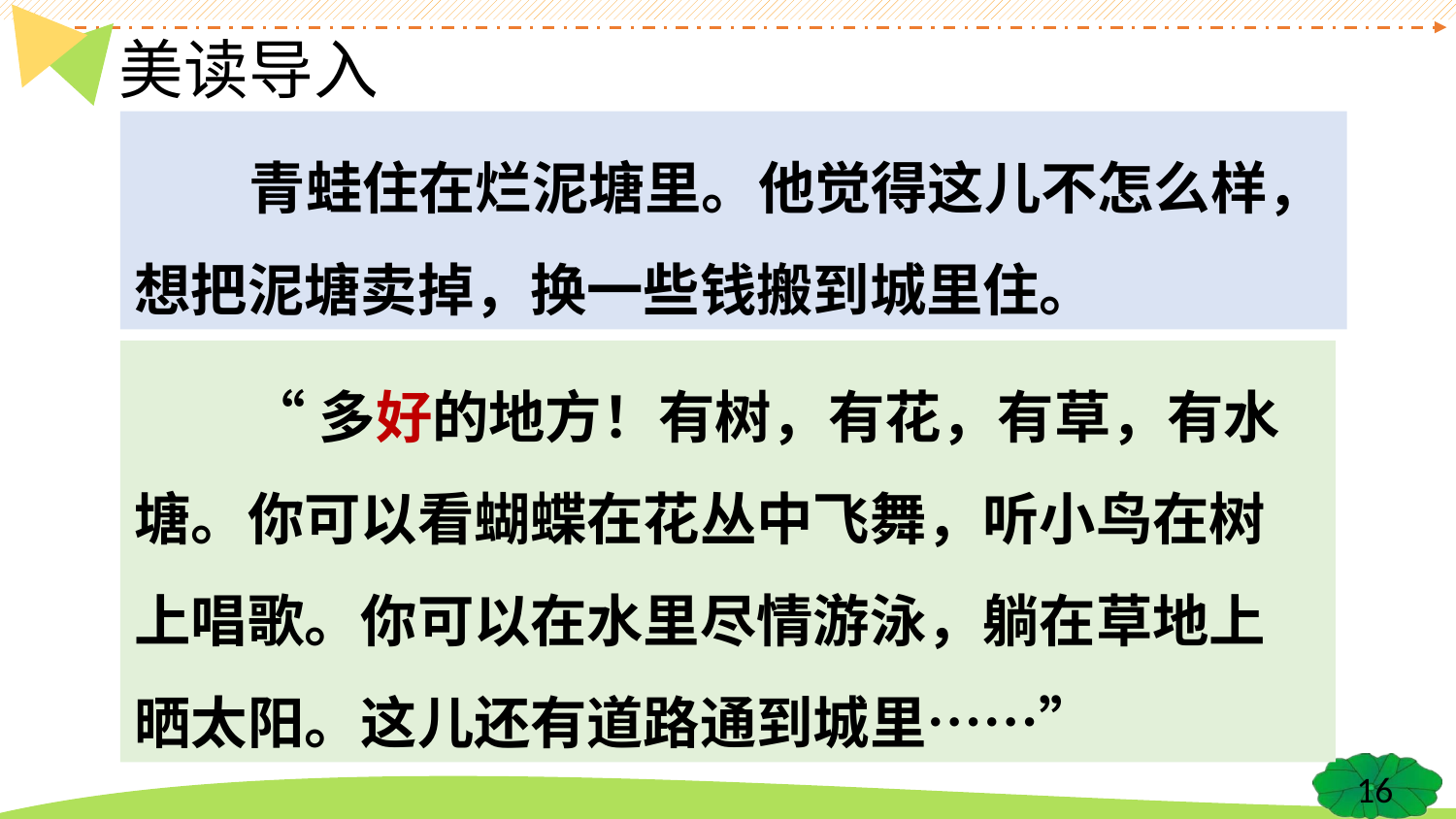

# 美读导入
青蛙住在烂泥塘里。他觉得这儿不怎么样，想把泥塘卖掉，换一些钱搬到城里住。
“多好的地方！有树，有花，有草，有水塘。你可以看蝴蝶在花丛中飞舞，听小鸟在树上唱歌。你可以在水里尽情游泳，躺在草地上晒太阳。这儿还有道路通到城里……”